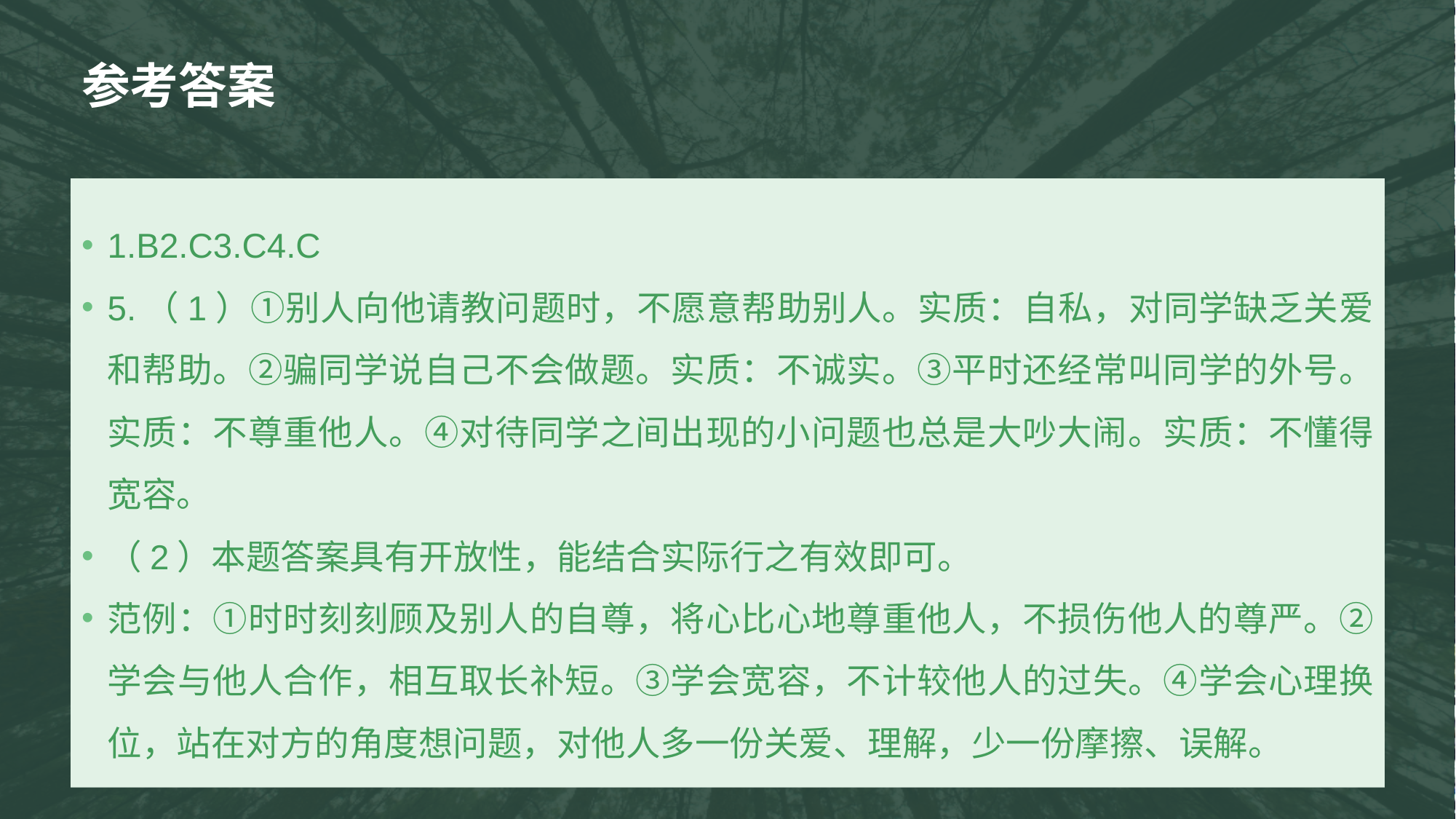

# 参考答案
1.B2.C3.C4.C
5.（1）①别人向他请教问题时，不愿意帮助别人。实质：自私，对同学缺乏关爱和帮助。②骗同学说自己不会做题。实质：不诚实。③平时还经常叫同学的外号。实质：不尊重他人。④对待同学之间出现的小问题也总是大吵大闹。实质：不懂得宽容。
（2）本题答案具有开放性，能结合实际行之有效即可。
范例：①时时刻刻顾及别人的自尊，将心比心地尊重他人，不损伤他人的尊严。②学会与他人合作，相互取长补短。③学会宽容，不计较他人的过失。④学会心理换位，站在对方的角度想问题，对他人多一份关爱、理解，少一份摩擦、误解。